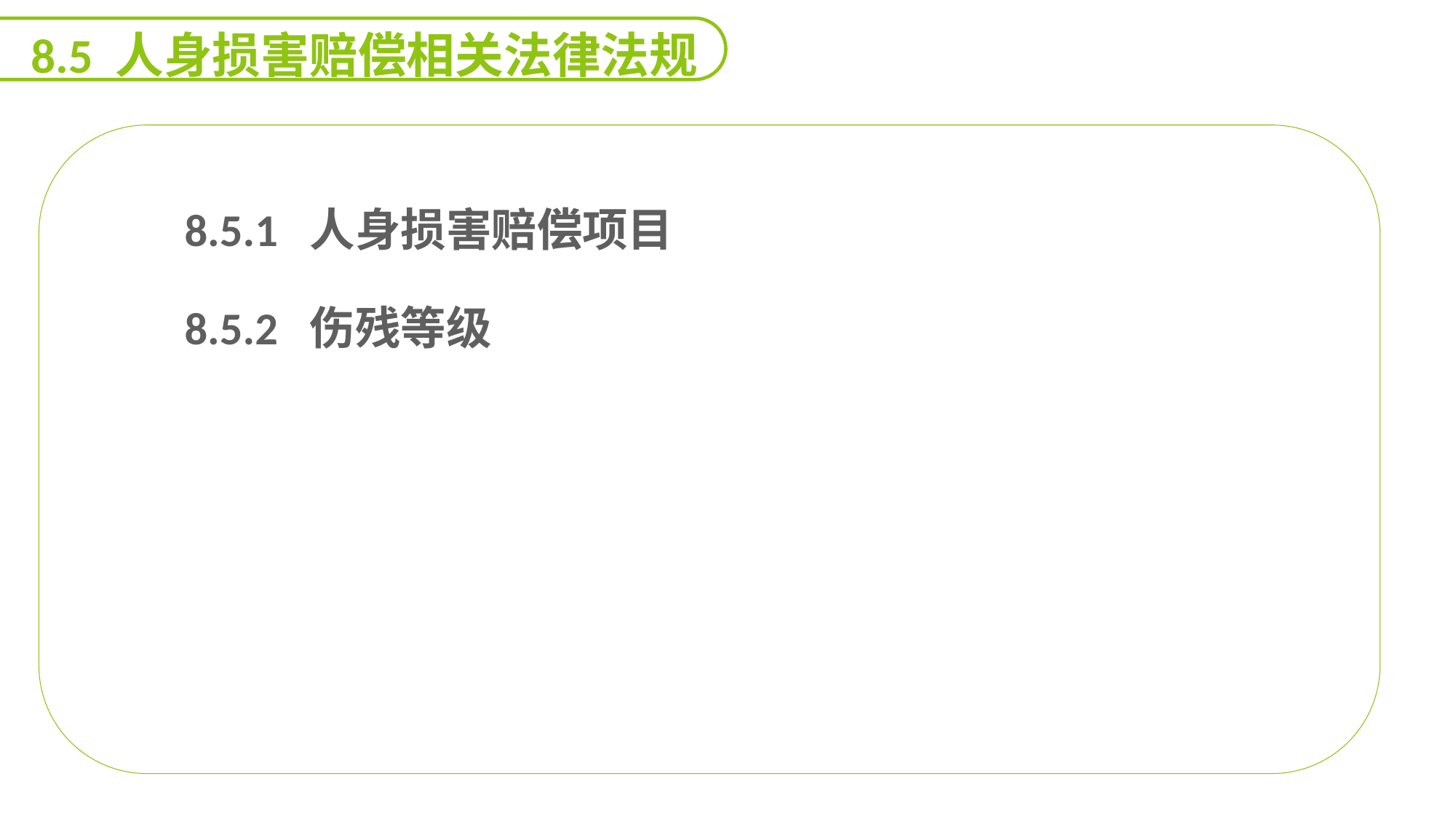

8.5 人身损害赔偿相关法律法规

  8.5.1  人身损害赔偿项目

  8.5.2  伤残等级

延迟符